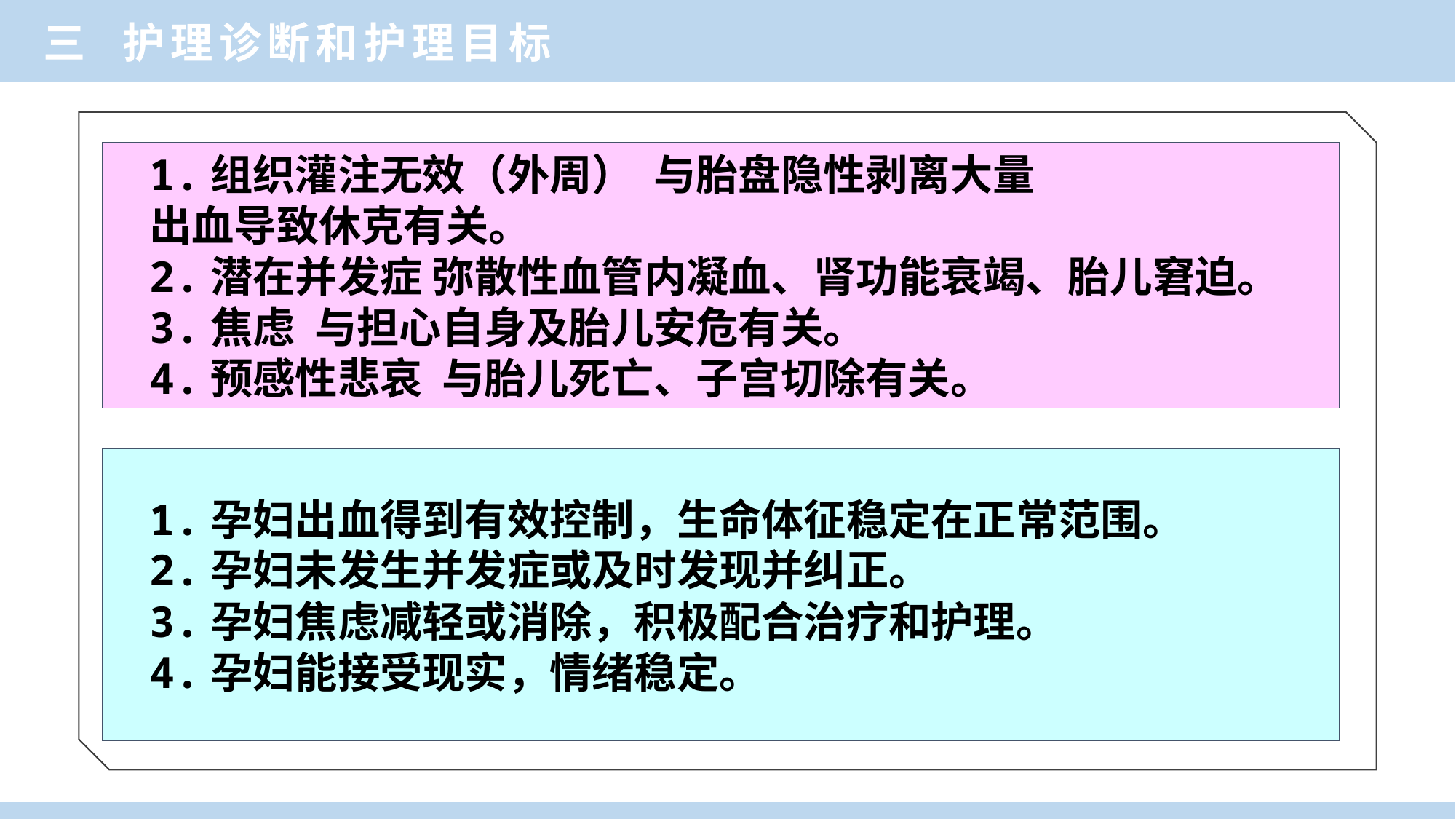

三  护理诊断和护理目标

1.组织灌注无效（外周）  与胎盘隐性剥离大量
出血导致休克有关。
2.潜在并发症 弥散性血管内凝血、肾功能衰竭、胎儿窘迫。
3.焦虑  与担心自身及胎儿安危有关。
4.预感性悲哀  与胎儿死亡、子宫切除有关。
1.孕妇出血得到有效控制，生命体征稳定在正常范围。
2.孕妇未发生并发症或及时发现并纠正。
3.孕妇焦虑减轻或消除，积极配合治疗和护理。
4.孕妇能接受现实，情绪稳定。